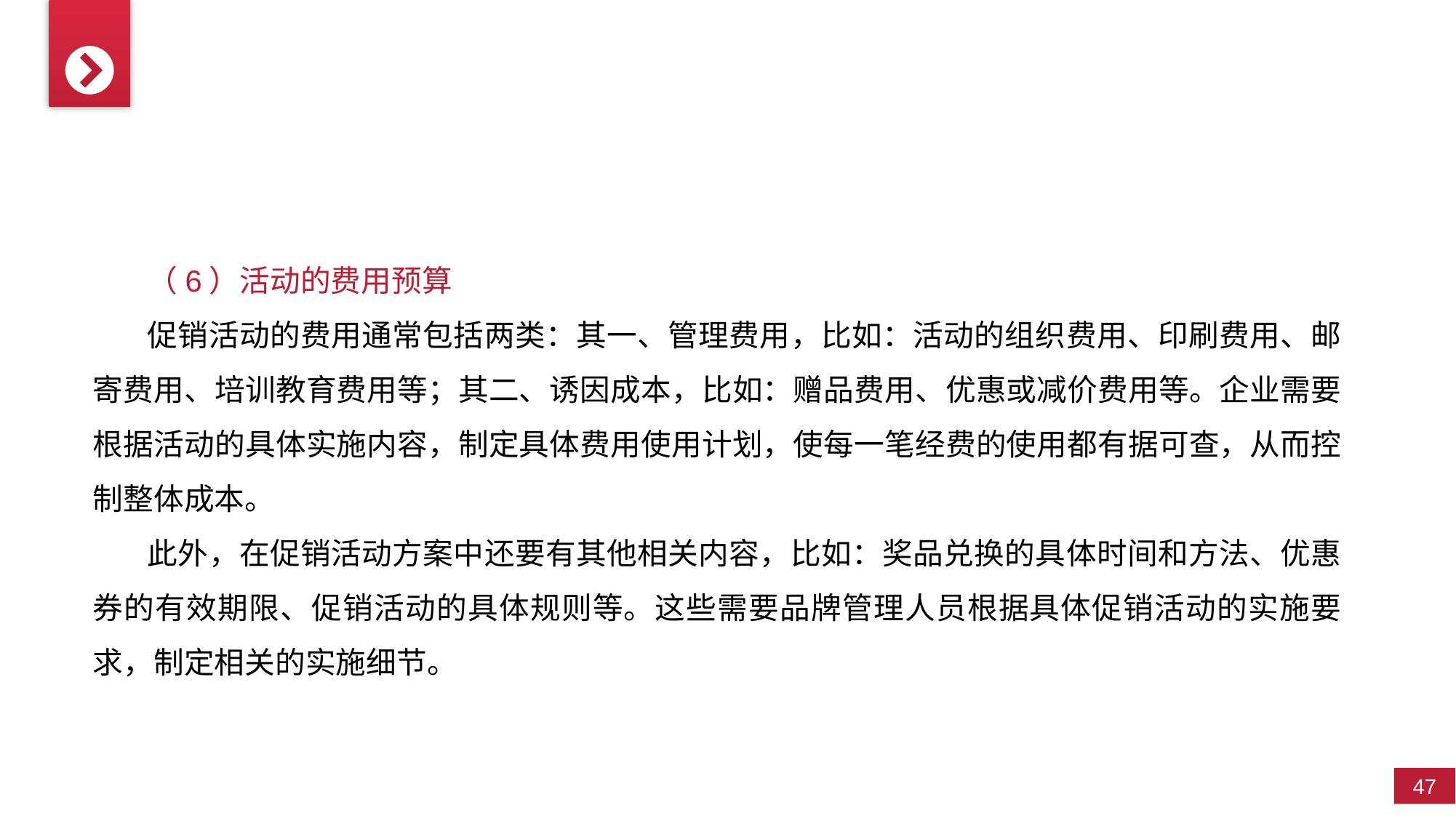

（6）活动的费用预算
促销活动的费用通常包括两类：其一、管理费用，比如：活动的组织费用、印刷费用、邮寄费用、培训教育费用等；其二、诱因成本，比如：赠品费用、优惠或减价费用等。企业需要根据活动的具体实施内容，制定具体费用使用计划，使每一笔经费的使用都有据可查，从而控制整体成本。
此外，在促销活动方案中还要有其他相关内容，比如：奖品兑换的具体时间和方法、优惠券的有效期限、促销活动的具体规则等。这些需要品牌管理人员根据具体促销活动的实施要求，制定相关的实施细节。